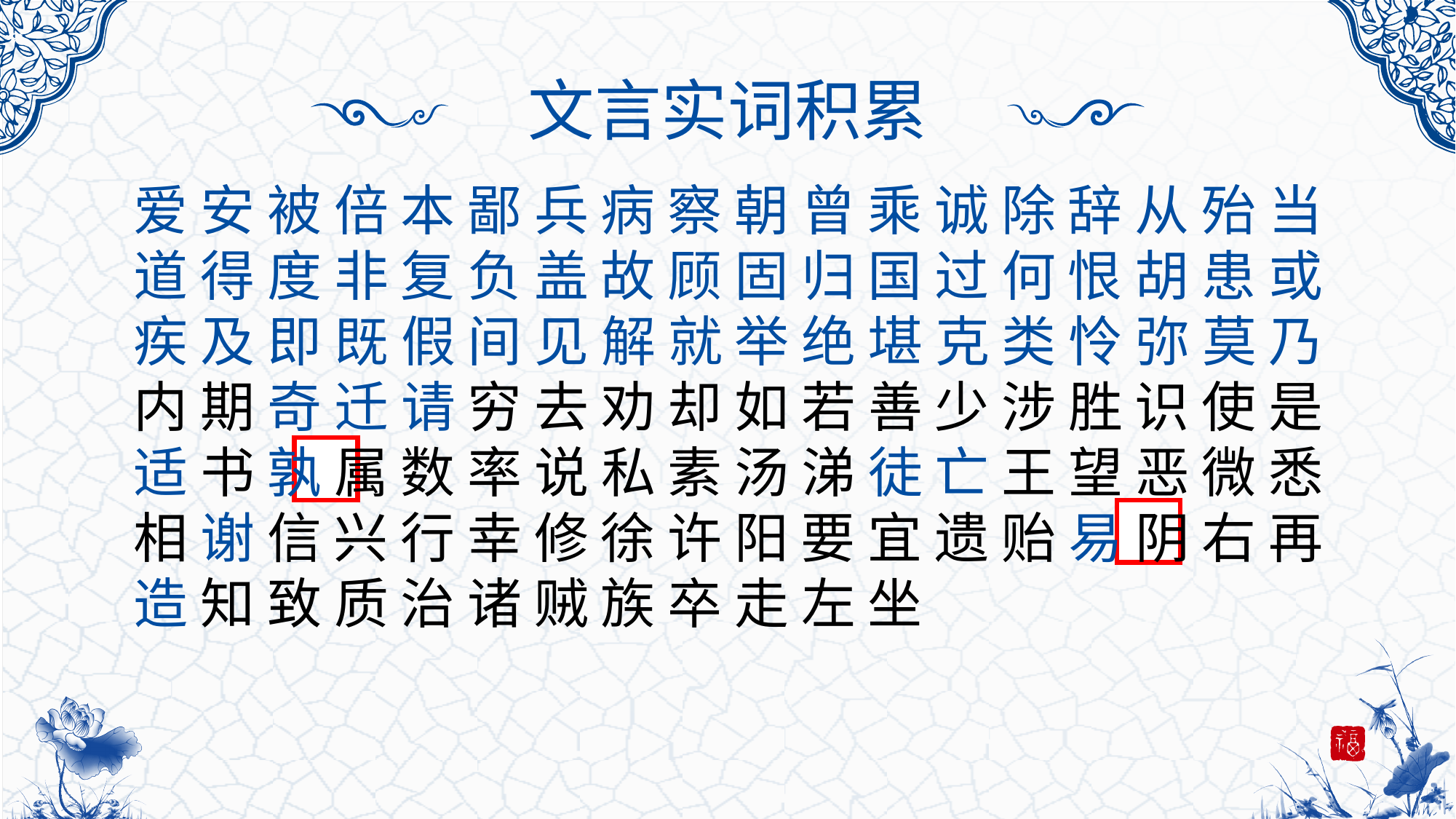

文言实词积累
爱 安 被 倍 本 鄙 兵 病 察 朝 曾 乘 诚 除 辞 从 殆 当 道 得 度 非 复 负 盖 故 顾 固 归 国 过 何 恨 胡 患 或 疾 及 即 既 假 间 见 解 就 举 绝 堪 克 类 怜 弥 莫 乃 内 期 奇 迁 请 穷 去 劝 却 如 若 善 少 涉 胜 识 使 是 适 书 孰 属 数 率 说 私 素 汤 涕 徒 亡 王 望 恶 微 悉 相 谢 信 兴 行 幸 修 徐 许 阳 要 宜 遗 贻 易 阴 右 再 造 知 致 质 治 诸 贼 族 卒 走 左 坐